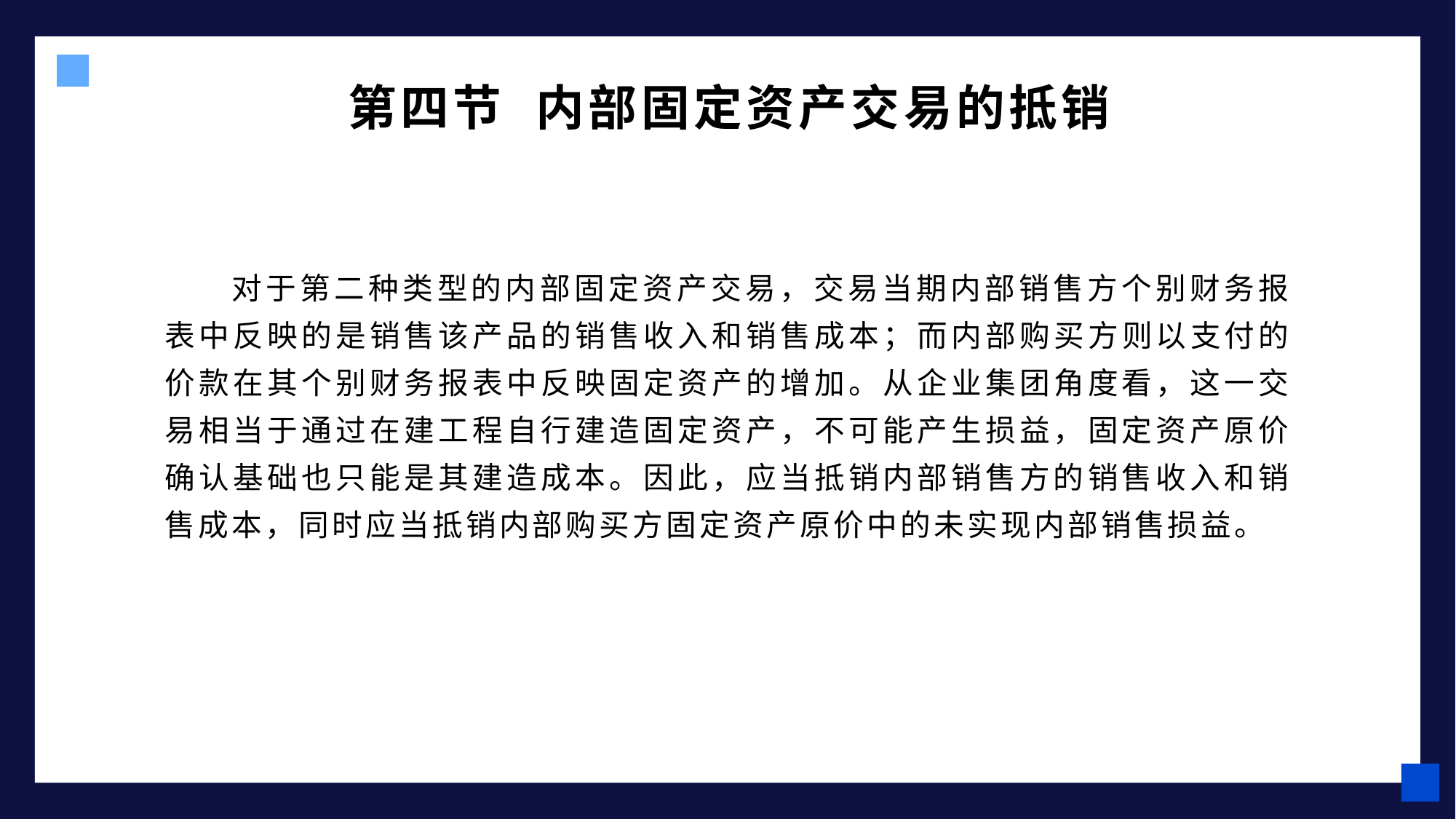

第四节  内部固定资产交易的抵销
对于第二种类型的内部固定资产交易，交易当期内部销售方个别财务报表中反映的是销售该产品的销售收入和销售成本；而内部购买方则以支付的价款在其个别财务报表中反映固定资产的增加。从企业集团角度看，这一交易相当于通过在建工程自行建造固定资产，不可能产生损益，固定资产原价确认基础也只能是其建造成本。因此，应当抵销内部销售方的销售收入和销售成本，同时应当抵销内部购买方固定资产原价中的未实现内部销售损益。